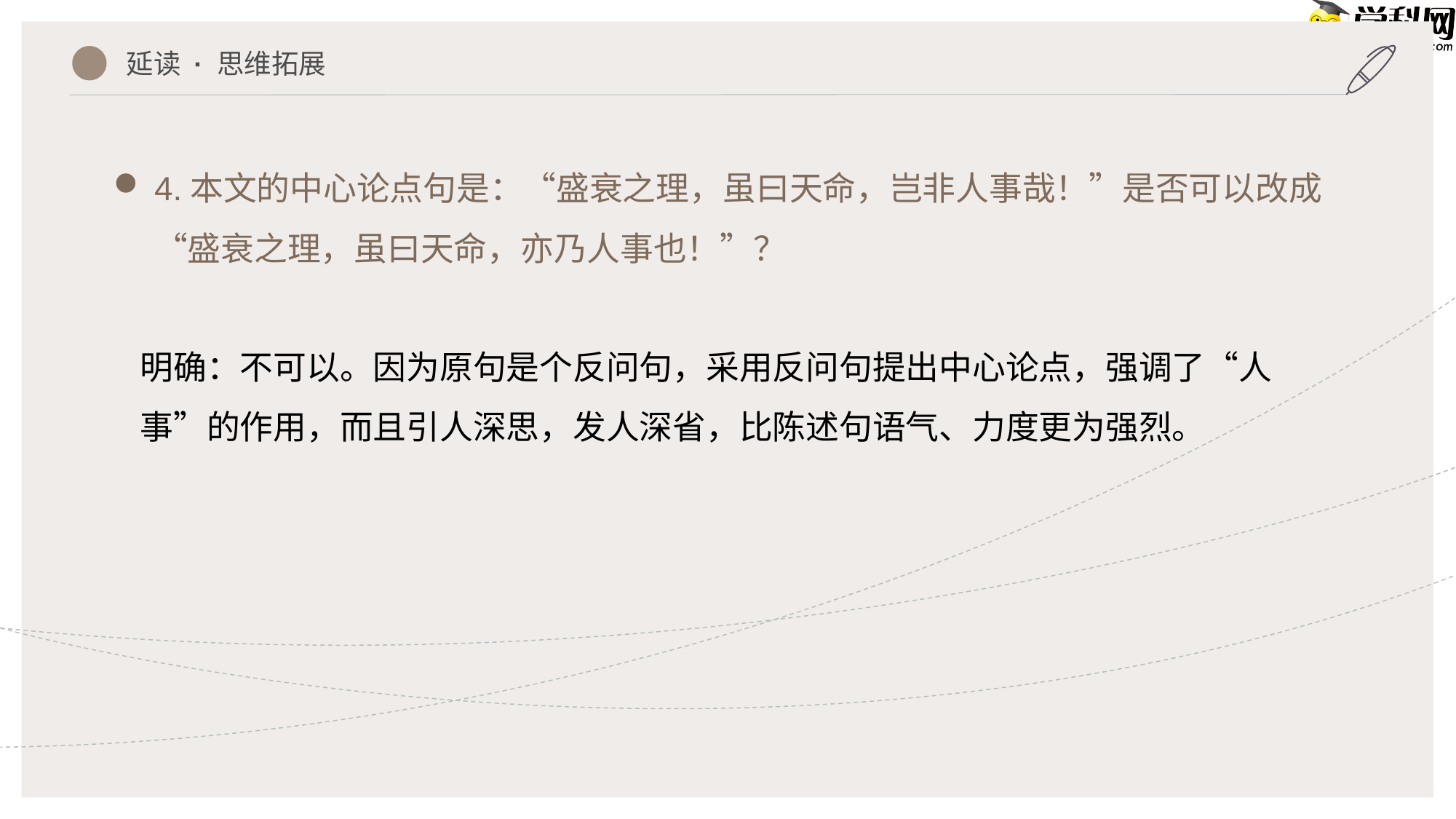

延读 · 思维拓展

4.本文的中心论点句是：“盛衰之理，虽曰天命，岂非人事哉！”是否可以改成“盛衰之理，虽曰天命，亦乃人事也！”？

明确：不可以。因为原句是个反问句，采用反问句提出中心论点，强调了“人事”的作用，而且引人深思，发人深省，比陈述句语气、力度更为强烈。